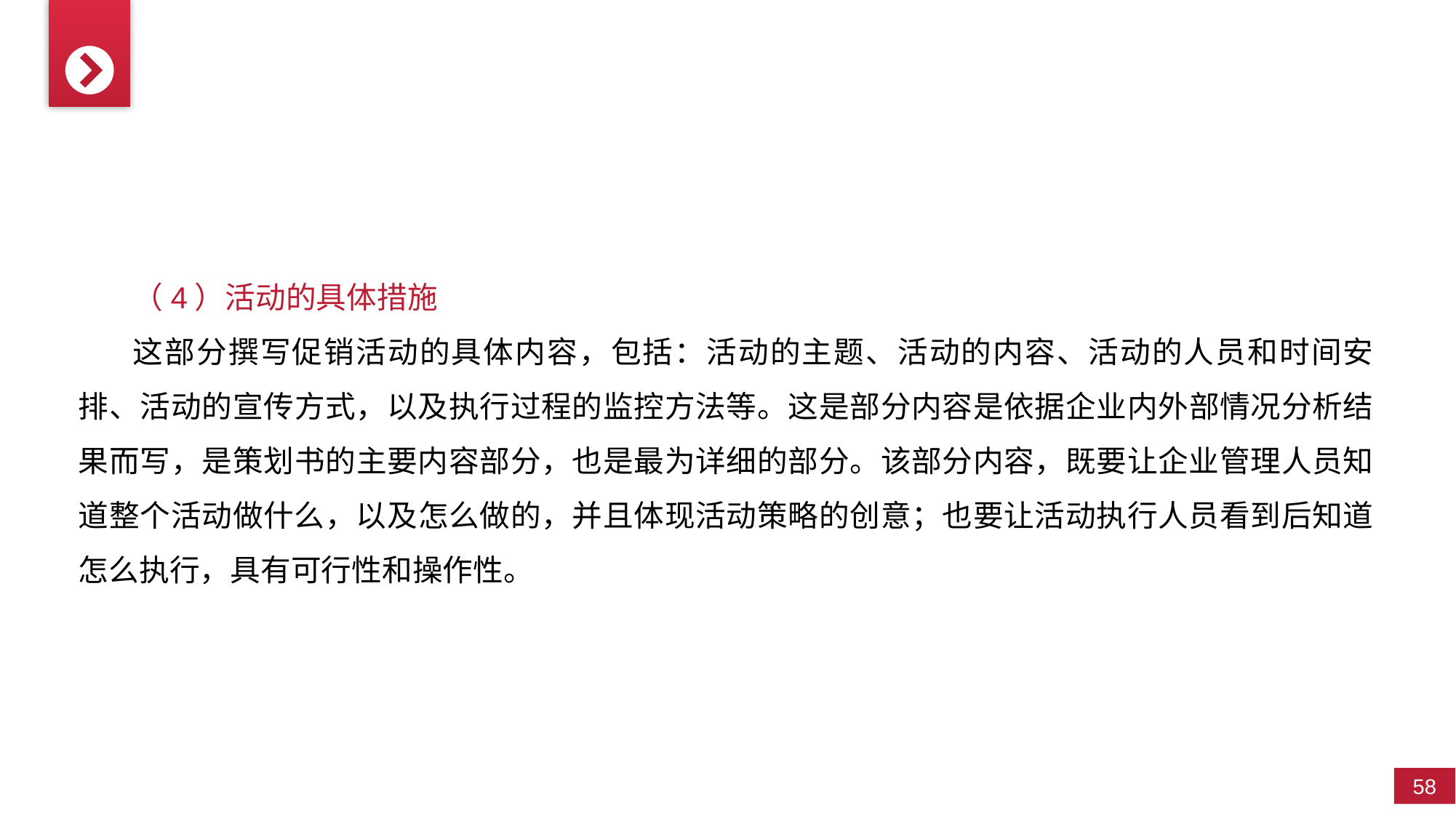

（4）活动的具体措施
这部分撰写促销活动的具体内容，包括：活动的主题、活动的内容、活动的人员和时间安排、活动的宣传方式，以及执行过程的监控方法等。这是部分内容是依据企业内外部情况分析结果而写，是策划书的主要内容部分，也是最为详细的部分。该部分内容，既要让企业管理人员知道整个活动做什么，以及怎么做的，并且体现活动策略的创意；也要让活动执行人员看到后知道怎么执行，具有可行性和操作性。